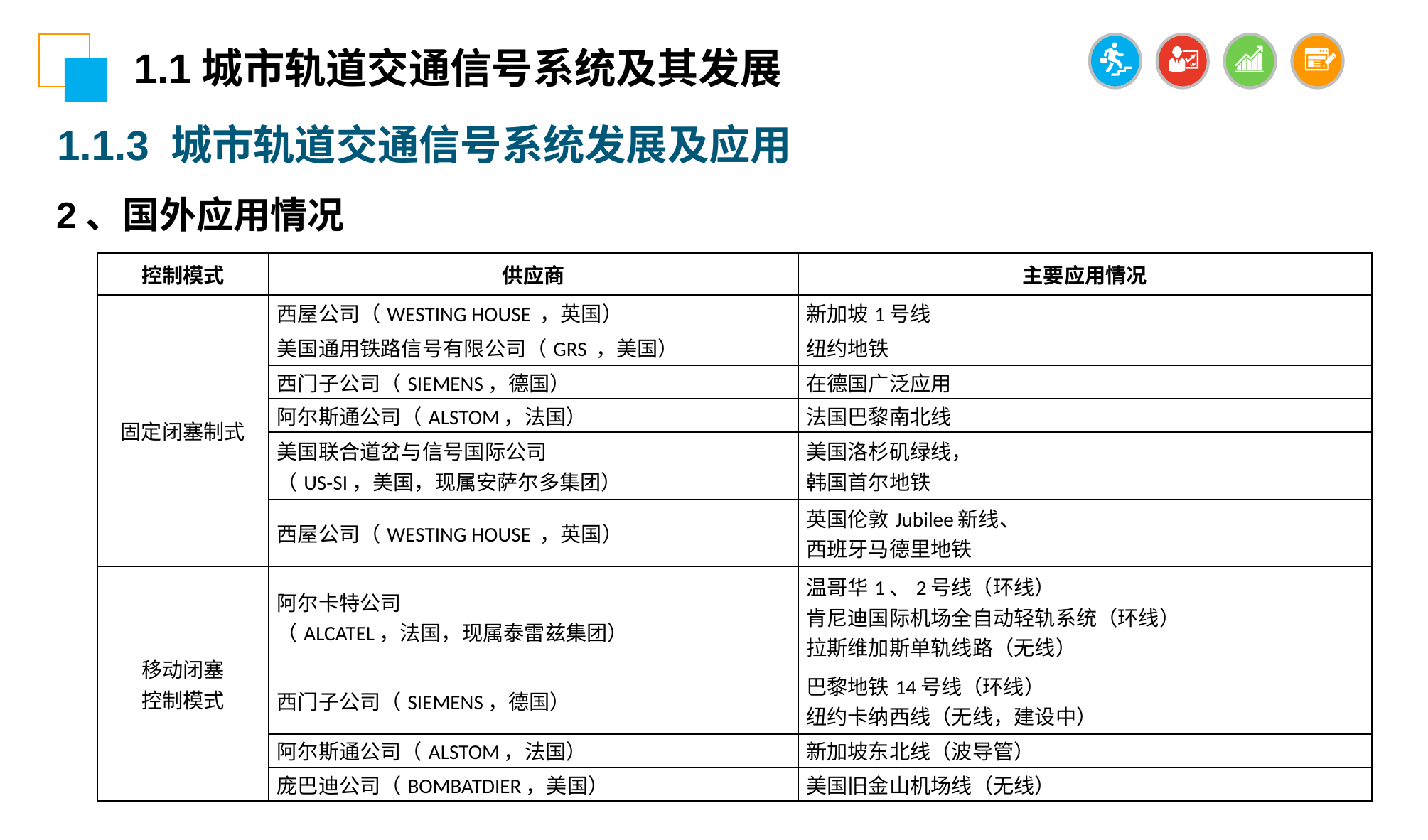

1.1城市轨道交通信号系统及其发展
1.1.3 城市轨道交通信号系统发展及应用
2、国外应用情况
| 控制模式 | 供应商 | 主要应用情况 |
| --- | --- | --- |
| 固定闭塞制式 | 西屋公司（WESTING HOUSE ，英国） | 新加坡1号线 |
|  | 美国通用铁路信号有限公司（GRS ，美国） | 纽约地铁 |
|  | 西门子公司（SIEMENS，德国） | 在德国广泛应用 |
|  | 阿尔斯通公司（ALSTOM，法国） | 法国巴黎南北线 |
|  | 美国联合道岔与信号国际公司 （US-SI，美国，现属安萨尔多集团） | 美国洛杉矶绿线， 韩国首尔地铁 |
|  | 西屋公司（WESTING HOUSE ，英国） | 英国伦敦Jubilee新线、 西班牙马德里地铁 |
| 移动闭塞 控制模式 | 阿尔卡特公司 （ALCATEL，法国，现属泰雷兹集团） | 温哥华1、2号线（环线） 肯尼迪国际机场全自动轻轨系统（环线） 拉斯维加斯单轨线路（无线） |
|  | 西门子公司（SIEMENS，德国） | 巴黎地铁14号线（环线） 纽约卡纳西线（无线，建设中） |
|  | 阿尔斯通公司（ALSTOM，法国） | 新加坡东北线（波导管） |
|  | 庞巴迪公司（BOMBATDIER，美国） | 美国旧金山机场线（无线） |